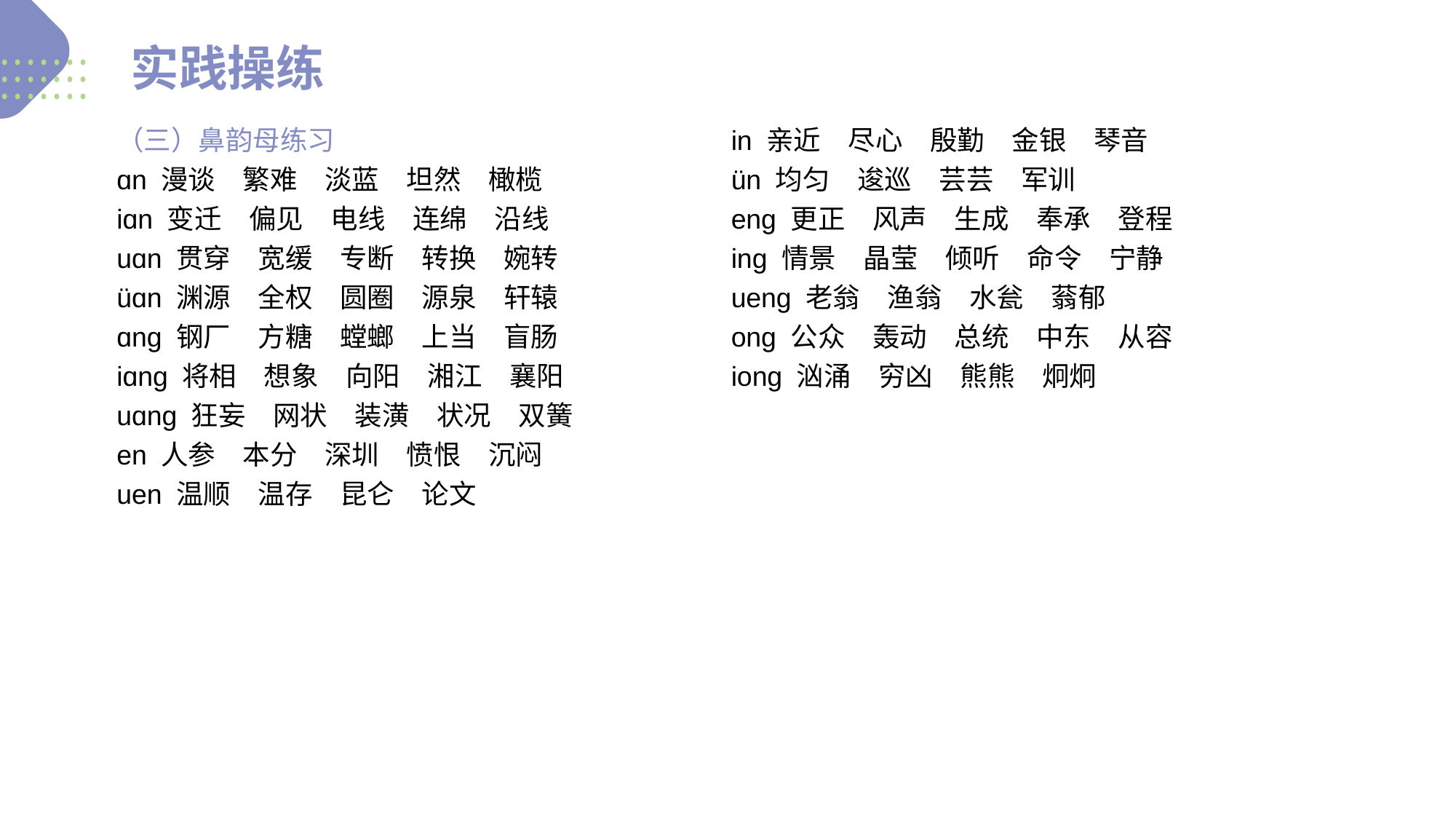

实践操练

（三）鼻韵母练习
ɑn 漫谈　繁难　淡蓝　坦然　橄榄
iɑn 变迁　偏见　电线　连绵　沿线
uɑn 贯穿　宽缓　专断　转换　婉转
üɑn 渊源　全权　圆圈　源泉　轩辕
ɑnɡ 钢厂　方糖　螳螂　上当　盲肠
iɑnɡ 将相　想象　向阳　湘江　襄阳
uɑnɡ 狂妄　网状　装潢　状况　双簧
en 人参　本分　深圳　愤恨　沉闷
uen 温顺　温存　昆仑　论文
in 亲近　尽心　殷勤　金银　琴音
ün 均匀　逡巡　芸芸　军训
enɡ 更正　风声　生成　奉承　登程
inɡ 情景　晶莹　倾听　命令　宁静
uenɡ 老翁　渔翁　水瓮　蓊郁
onɡ 公众　轰动　总统　中东　从容
ionɡ 汹涌　穷凶　熊熊　炯炯